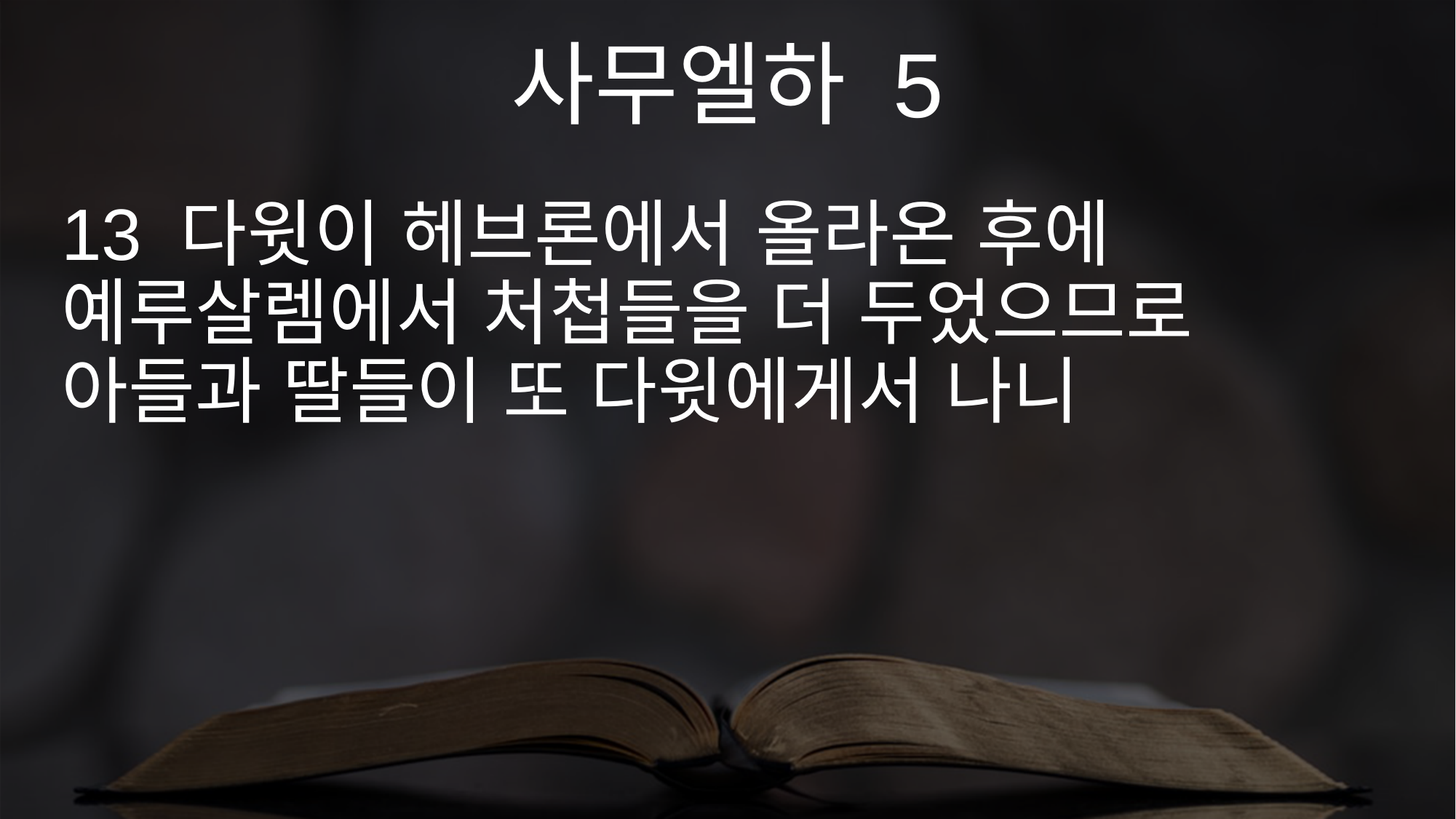

사무엘하 5
13 다윗이 헤브론에서 올라온 후에 예루살렘에서 처첩들을 더 두었으므로 아들과 딸들이 또 다윗에게서 나니